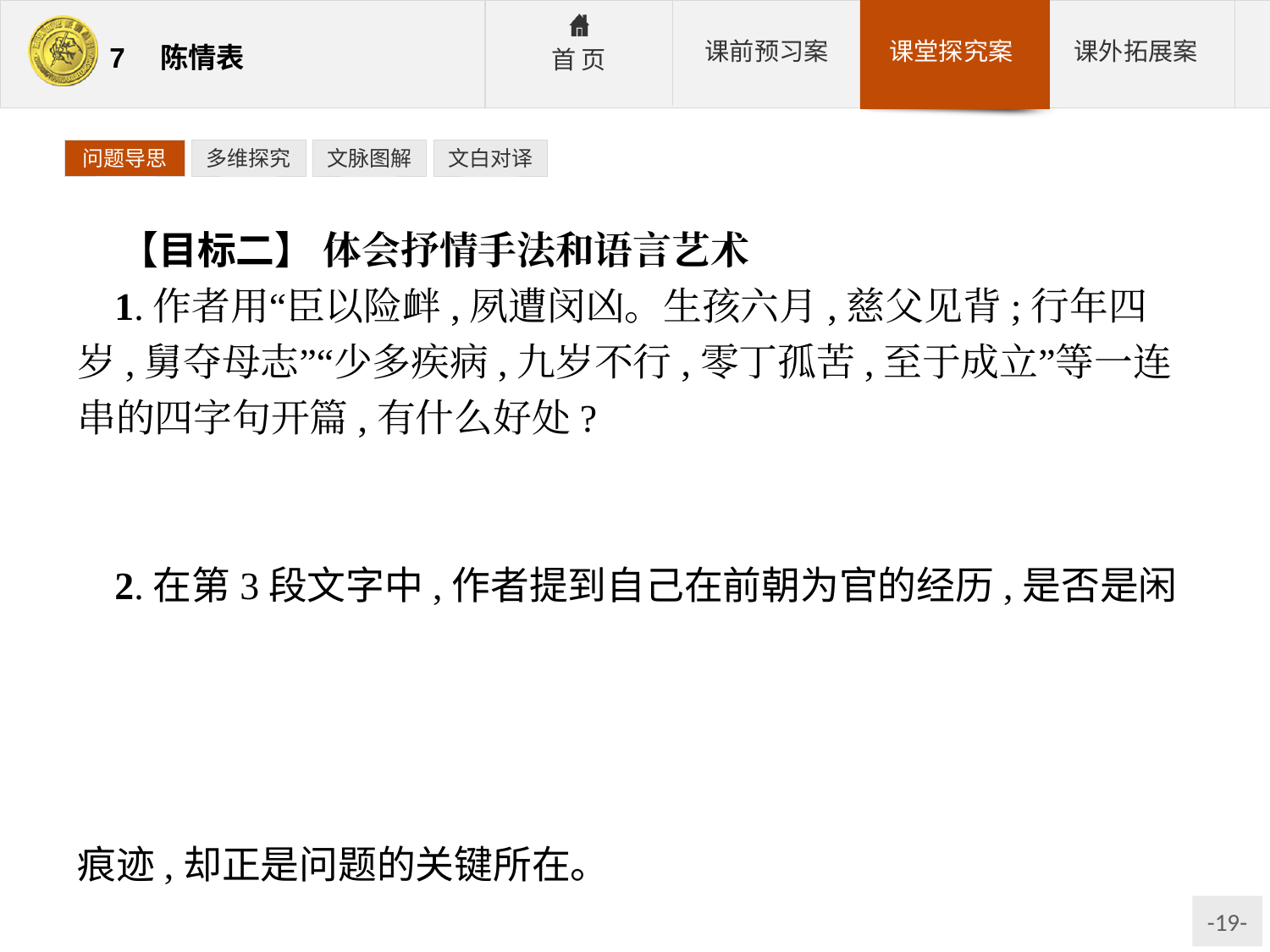

问题导思
多维探究
文脉图解
文白对译
【目标二】 体会抒情手法和语言艺术
1.作者用“臣以险衅,夙遭闵凶。生孩六月,慈父见背;行年四岁,舅夺母志”“少多疾病,九岁不行,零丁孤苦,至于成立”等一连串的四字句开篇,有什么好处?
参考答案:这些语句按时间顺序叙述,语势连贯紧凑,让人感到灾祸接踵而来,以情动人,目的是让晋武帝化严为慈。
2.在第3段文字中,作者提到自己在前朝为官的经历,是否是闲笔?
参考答案:不是,因为古代崇尚“一臣不事二主”的观念,作者是前朝官员,陈情的对象是今朝的君主,为打消对方的疑虑,自己“本图宦达,不矜名节”的人生目标就必须表明。此处一笔,不着痕迹,却正是问题的关键所在。